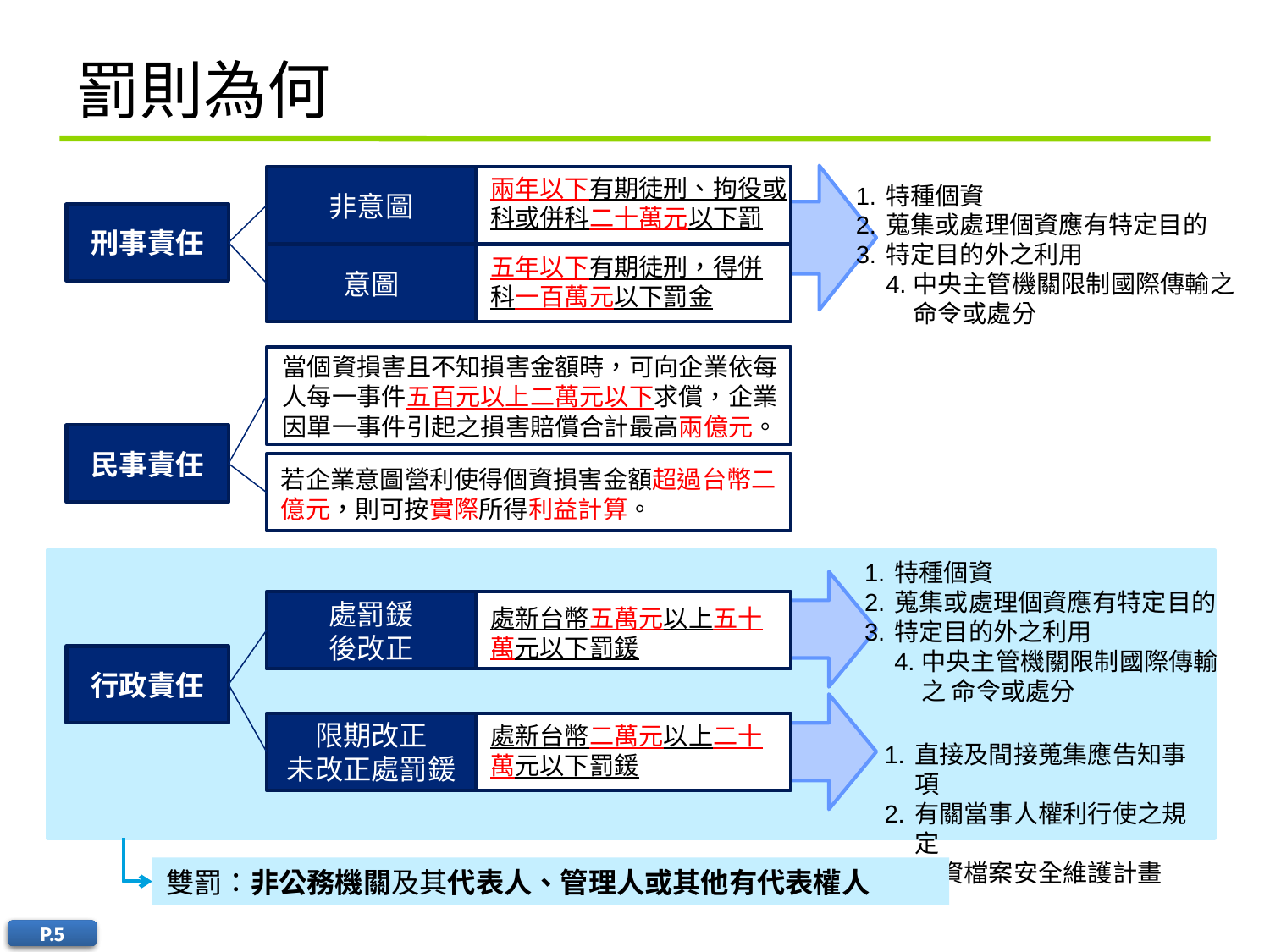

# 罰則為何

兩年以下有期徒刑、拘役或科或併科二十萬元以下罰
非意圖
非意圖
特種個資
蒐集或處理個資應有特定目的
特定目的外之利用
中央主管機關限制國際傳輸之 命令或處分
刑事責任
意圖
非意圖
五年以下有期徒刑，得併科一百萬元以下罰金
當個資損害且不知損害金額時，可向企業依每
人每一事件五百元以上二萬元以下求償，企業
因單一事件引起之損害賠償合計最高兩億元。
非意圖
民事責任
非意圖
若企業意圖營利使得個資損害金額超過台幣二億元，則可按實際所得利益計算。

特種個資
蒐集或處理個資應有特定目的
特定目的外之利用
中央主管機關限制國際傳輸之 命令或處分

處罰鍰
後改正
非意圖
處新台幣五萬元以上五十萬元以下罰鍰
行政責任

限期改正
未改正處罰鍰
非意圖
處新台幣二萬元以上二十萬元以下罰鍰
直接及間接蒐集應告知事項
有關當事人權利行使之規定
個資檔案安全維護計畫
雙罰：非公務機關及其代表人、管理人或其他有代表權人